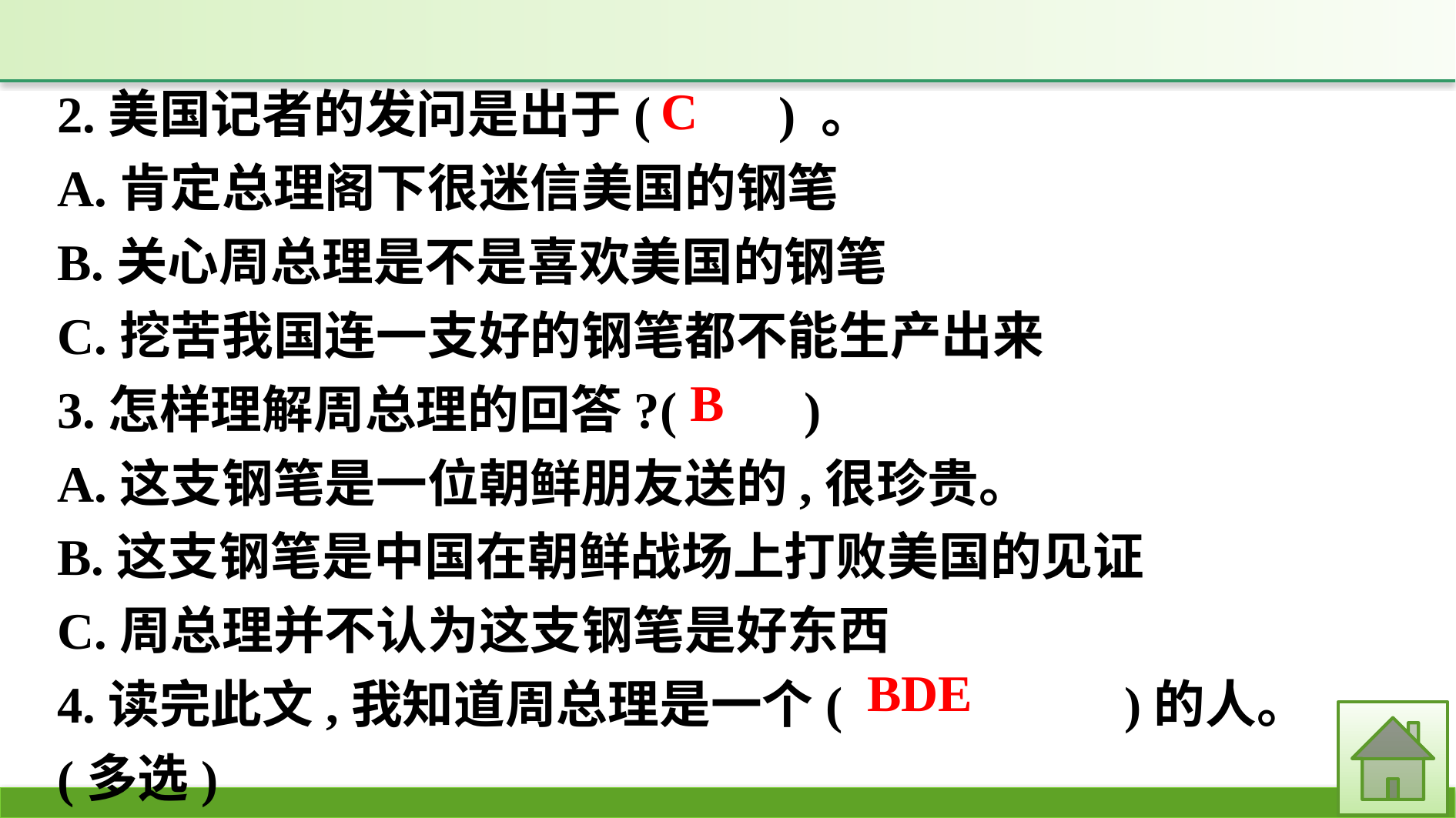

2.美国记者的发问是出于(　　) 。
A.肯定总理阁下很迷信美国的钢笔
B.关心周总理是不是喜欢美国的钢笔
C.挖苦我国连一支好的钢笔都不能生产出来
3.怎样理解周总理的回答?(　　)
A.这支钢笔是一位朝鲜朋友送的,很珍贵。
B.这支钢笔是中国在朝鲜战场上打败美国的见证
C.周总理并不认为这支钢笔是好东西
4.读完此文,我知道周总理是一个(　　　　　)的人。(多选)
A.勤劳　B.机智　C.勇敢　D.爱国　E.能言善辩　F.乐观
C
B
BDE